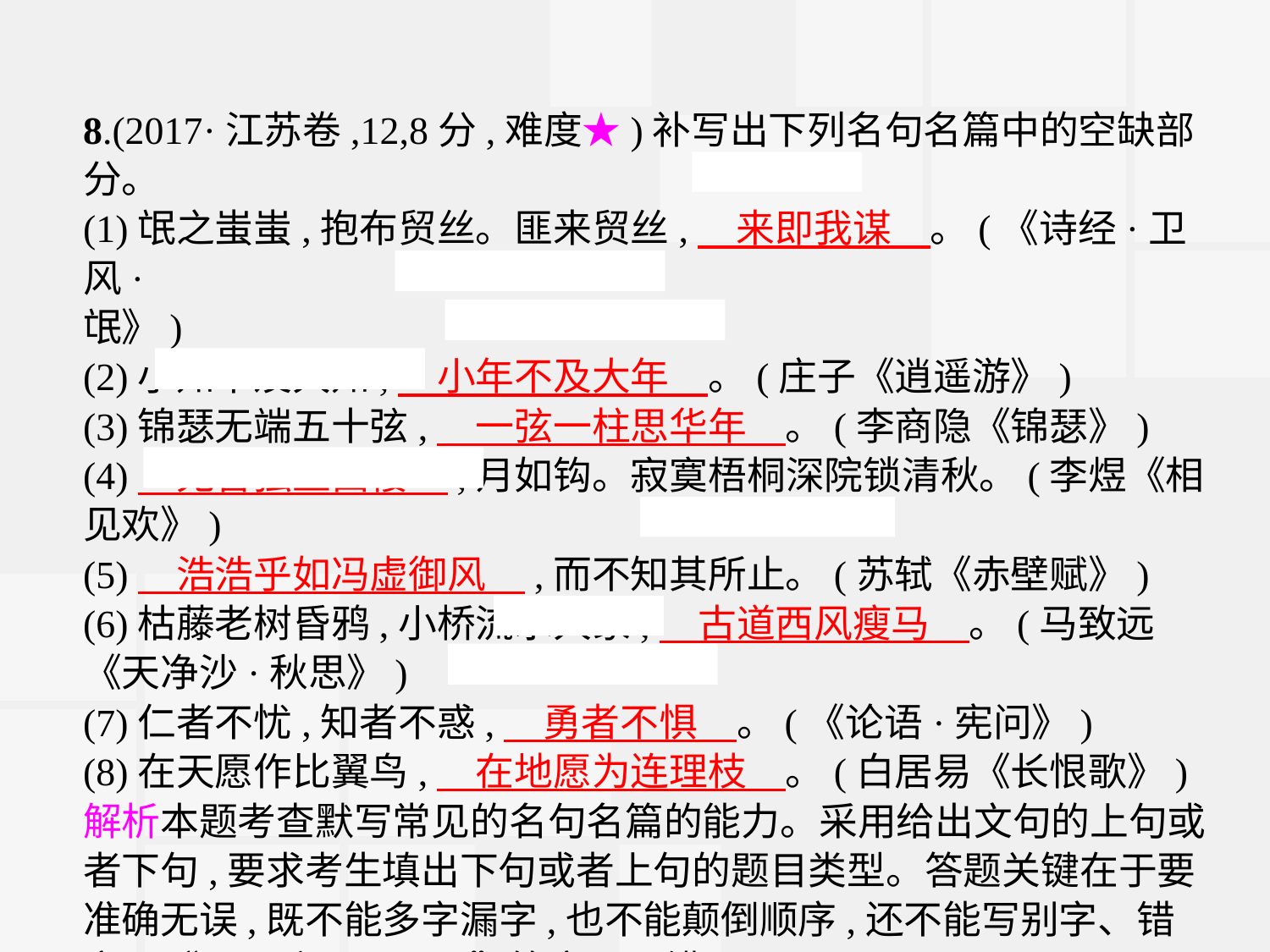

8.(2017·江苏卷,12,8分,难度★)补写出下列名句名篇中的空缺部分。
(1)氓之蚩蚩,抱布贸丝。匪来贸丝,　来即我谋　。(《诗经·卫风·
氓》)
(2)小知不及大知,　小年不及大年　。(庄子《逍遥游》)
(3)锦瑟无端五十弦,　一弦一柱思华年　。(李商隐《锦瑟》)
(4)　无言独上西楼　,月如钩。寂寞梧桐深院锁清秋。(李煜《相见欢》)
(5)　浩浩乎如冯虚御风　,而不知其所止。(苏轼《赤壁赋》)
(6)枯藤老树昏鸦,小桥流水人家,　古道西风瘦马　。(马致远《天净沙·秋思》)
(7)仁者不忧,知者不惑,　勇者不惧　。(《论语·宪问》)
(8)在天愿作比翼鸟,　在地愿为连理枝　。(白居易《长恨歌》)
解析本题考查默写常见的名句名篇的能力。采用给出文句的上句或者下句,要求考生填出下句或者上句的题目类型。答题关键在于要准确无误,既不能多字漏字,也不能颠倒顺序,还不能写别字、错字。“即、弦、冯、愿”等容易写错。